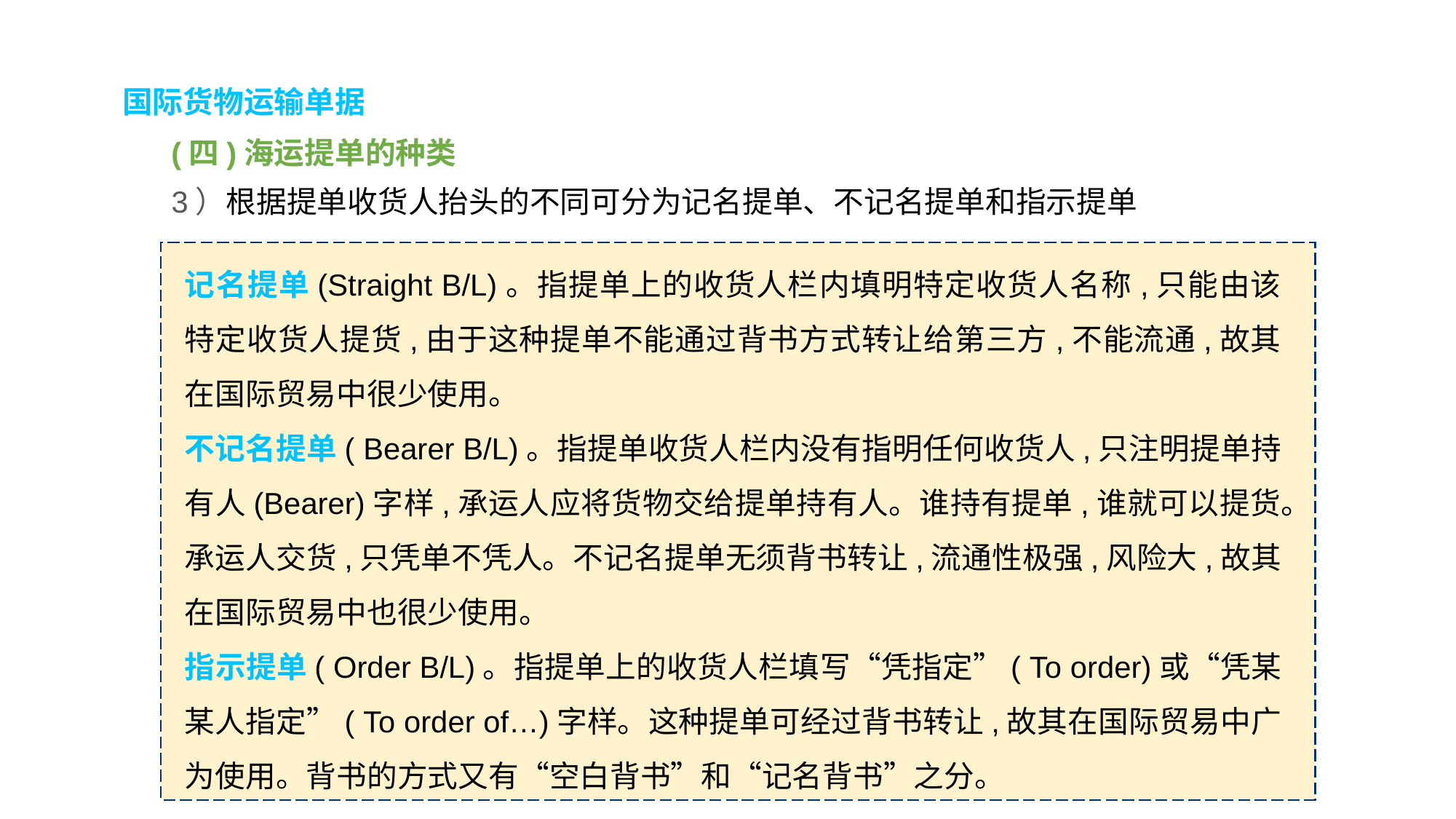

国际货物运输单据
(四)海运提单的种类
3）根据提单收货人抬头的不同可分为记名提单、不记名提单和指示提单

记名提单(Straight B/L)。指提单上的收货人栏内填明特定收货人名称,只能由该特定收货人提货,由于这种提单不能通过背书方式转让给第三方,不能流通,故其在国际贸易中很少使用。
不记名提单( Bearer B/L)。指提单收货人栏内没有指明任何收货人,只注明提单持有人(Bearer)字样,承运人应将货物交给提单持有人。谁持有提单,谁就可以提货。承运人交货,只凭单不凭人。不记名提单无须背书转让,流通性极强,风险大,故其在国际贸易中也很少使用。
指示提单( Order B/L)。指提单上的收货人栏填写“凭指定”( To order)或“凭某某人指定”( To order of…)字样。这种提单可经过背书转让,故其在国际贸易中广为使用。背书的方式又有“空白背书”和“记名背书”之分。